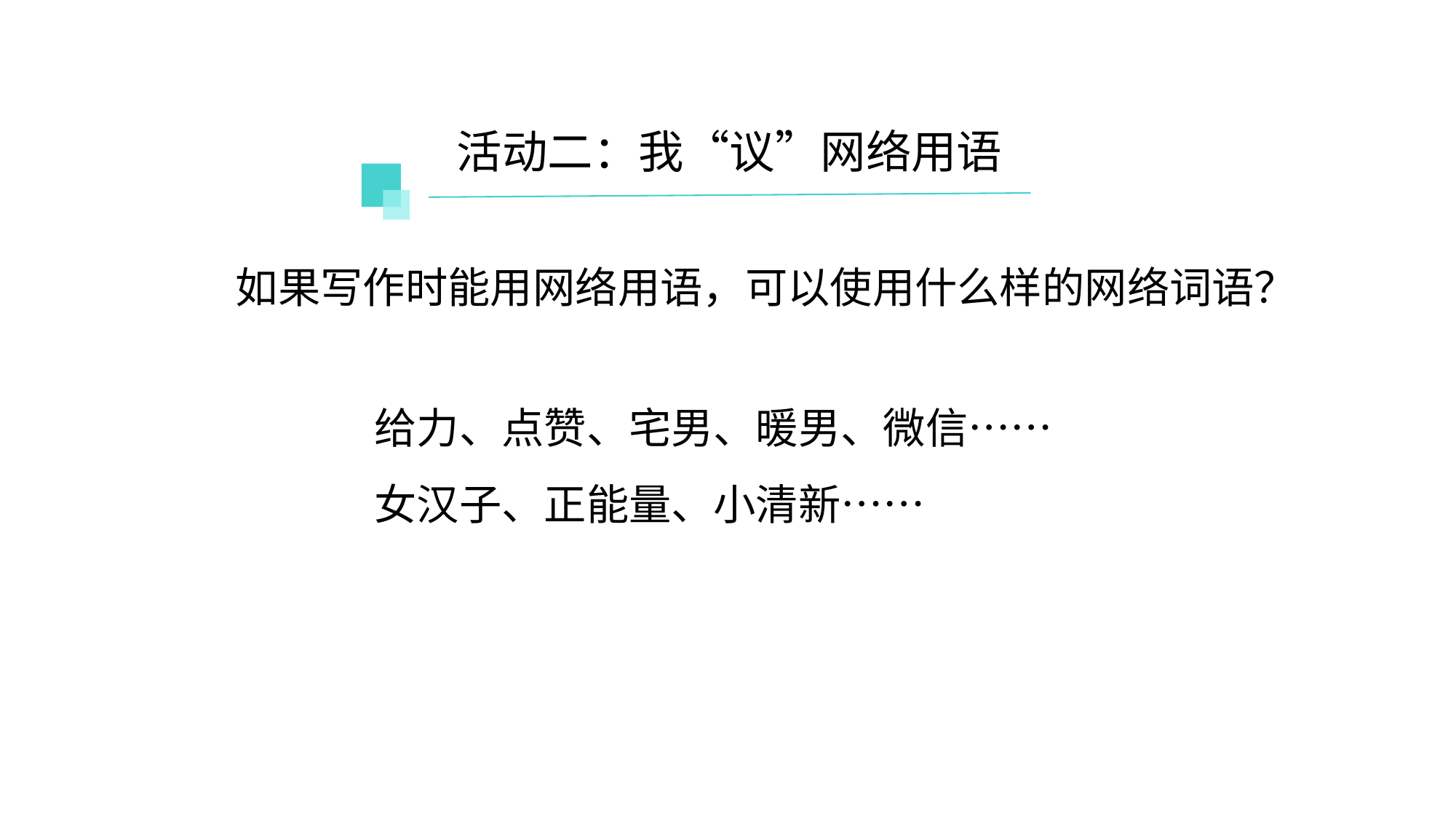

活动二：我“议”网络用语

       如果写作时能用网络用语，可以使用什么样的网络词语？
给力、点赞、宅男、暖男、微信……
女汉子、正能量、小清新……